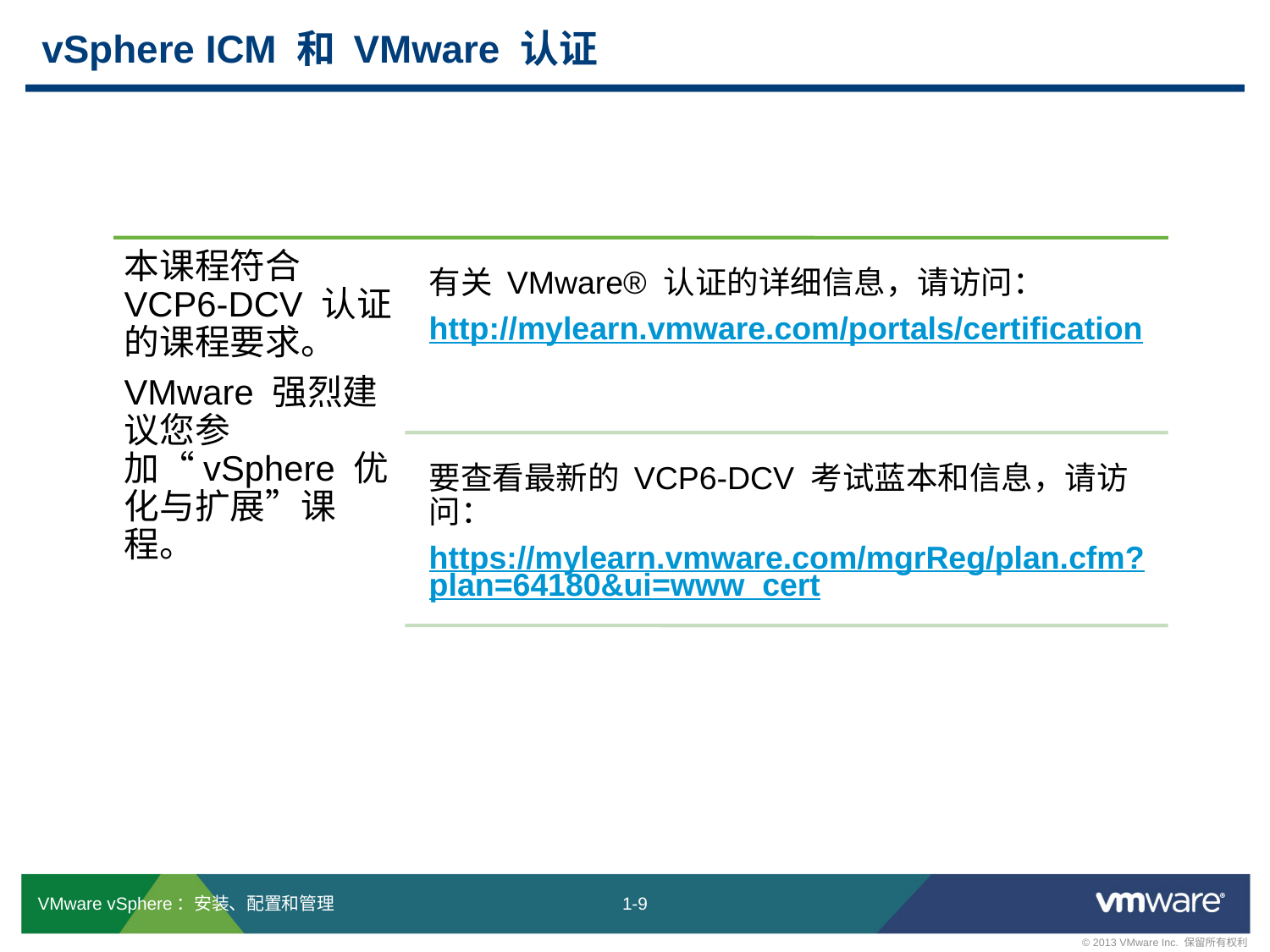

# vSphere ICM 和 VMware 认证
本课程符合 VCP6-DCV 认证的课程要求。
VMware 强烈建议您参加“vSphere 优化与扩展”课程。
有关 VMware® 认证的详细信息，请访问：
http://mylearn.vmware.com/portals/certification
要查看最新的 VCP6-DCV 考试蓝本和信息，请访问：
https://mylearn.vmware.com/mgrReg/plan.cfm?plan=64180&ui=www_cert